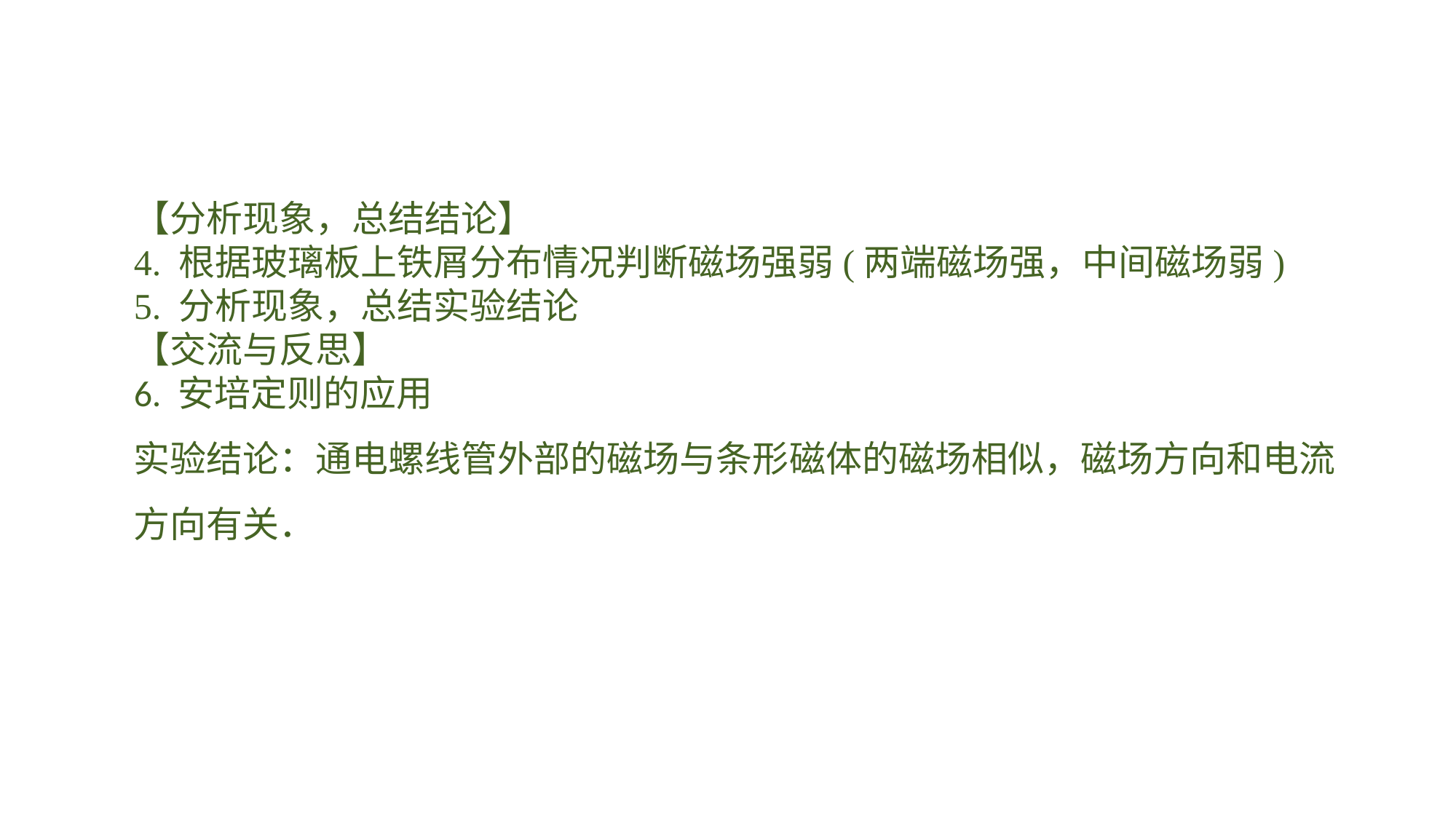

【分析现象，总结结论】4. 根据玻璃板上铁屑分布情况判断磁场强弱(两端磁场强，中间磁场弱)5. 分析现象，总结实验结论【交流与反思】6. 安培定则的应用实验结论：通电螺线管外部的磁场与条形磁体的磁场相似，磁场方向和电流方向有关．